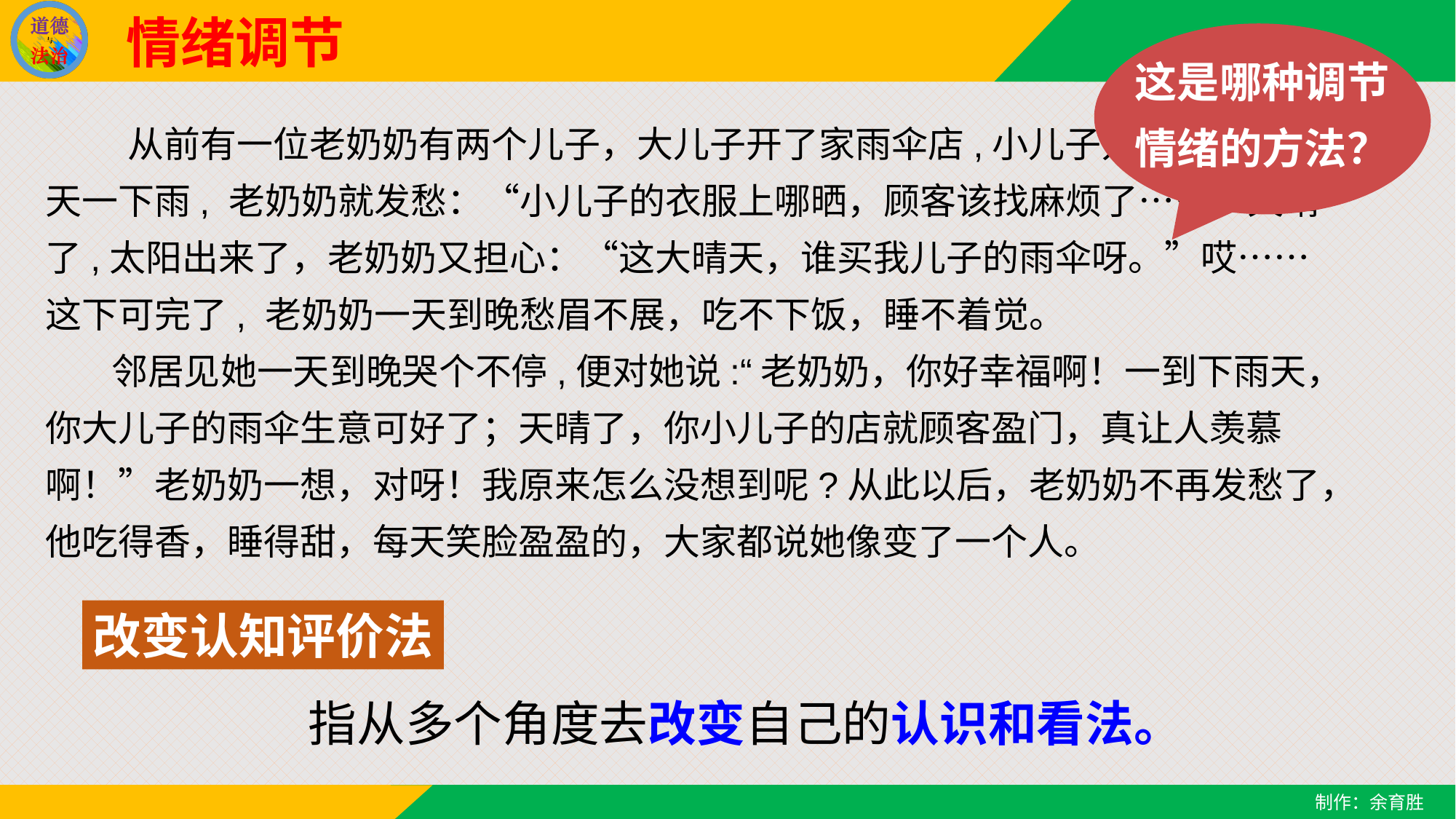

情绪调节

这是哪种调节情绪的方法？
         从前有一位老奶奶有两个儿子，大儿子开了家雨伞店,小儿子开了家洗衣店。天一下雨, 老奶奶就发愁：“小儿子的衣服上哪晒，顾客该找麻烦了……”天晴了,太阳出来了，老奶奶又担心：“这大晴天，谁买我儿子的雨伞呀。”哎……这下可完了, 老奶奶一天到晚愁眉不展，吃不下饭，睡不着觉。
       邻居见她一天到晚哭个不停,便对她说:“老奶奶，你好幸福啊！一到下雨天，你大儿子的雨伞生意可好了；天晴了，你小儿子的店就顾客盈门，真让人羡慕啊！”老奶奶一想，对呀！我原来怎么没想到呢?从此以后，老奶奶不再发愁了，他吃得香，睡得甜，每天笑脸盈盈的，大家都说她像变了一个人。
改变认知评价法
指从多个角度去改变自己的认识和看法。